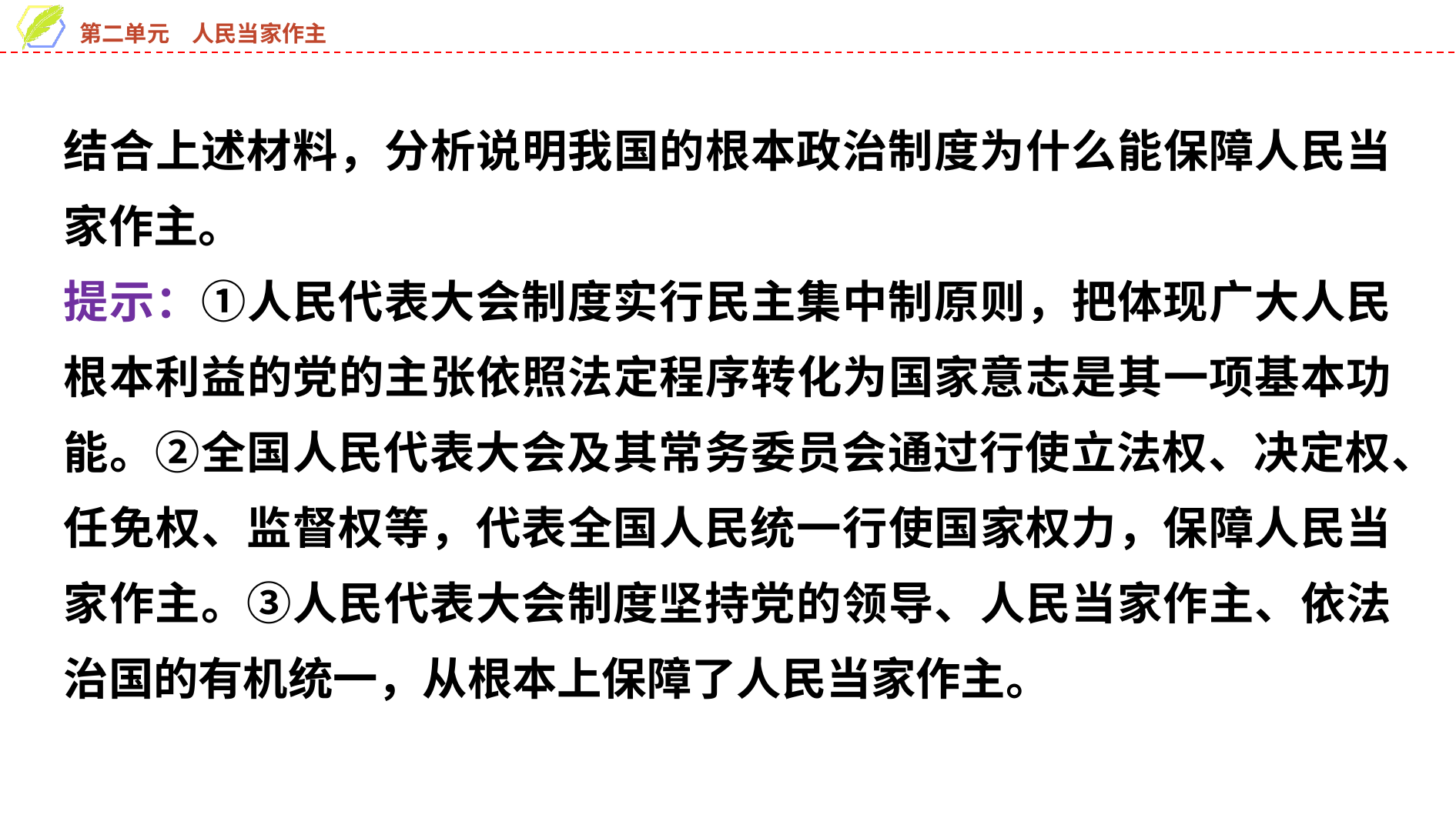

结合上述材料，分析说明我国的根本政治制度为什么能保障人民当家作主。
提示：①人民代表大会制度实行民主集中制原则，把体现广大人民根本利益的党的主张依照法定程序转化为国家意志是其一项基本功能。②全国人民代表大会及其常务委员会通过行使立法权、决定权、任免权、监督权等，代表全国人民统一行使国家权力，保障人民当家作主。③人民代表大会制度坚持党的领导、人民当家作主、依法治国的有机统一，从根本上保障了人民当家作主。